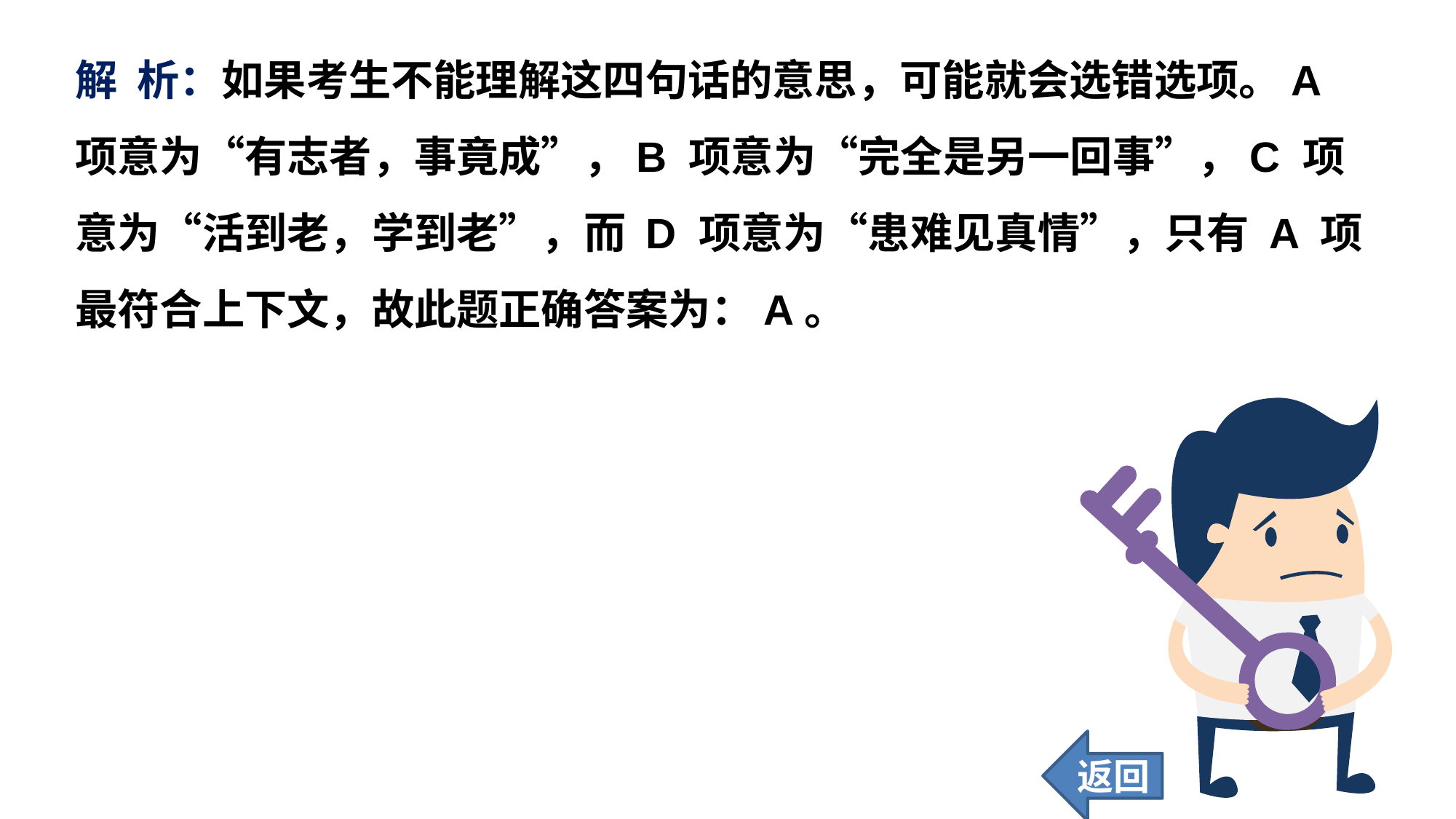

解  析：如果考生不能理解这四句话的意思，可能就会选错选项。A 项意为“有志者，事竟成”，B 项意为“完全是另一回事”，C 项意为“活到老，学到老”，而 D 项意为“患难见真情”，只有 A 项最符合上下文，故此题正确答案为：A。

返回
51